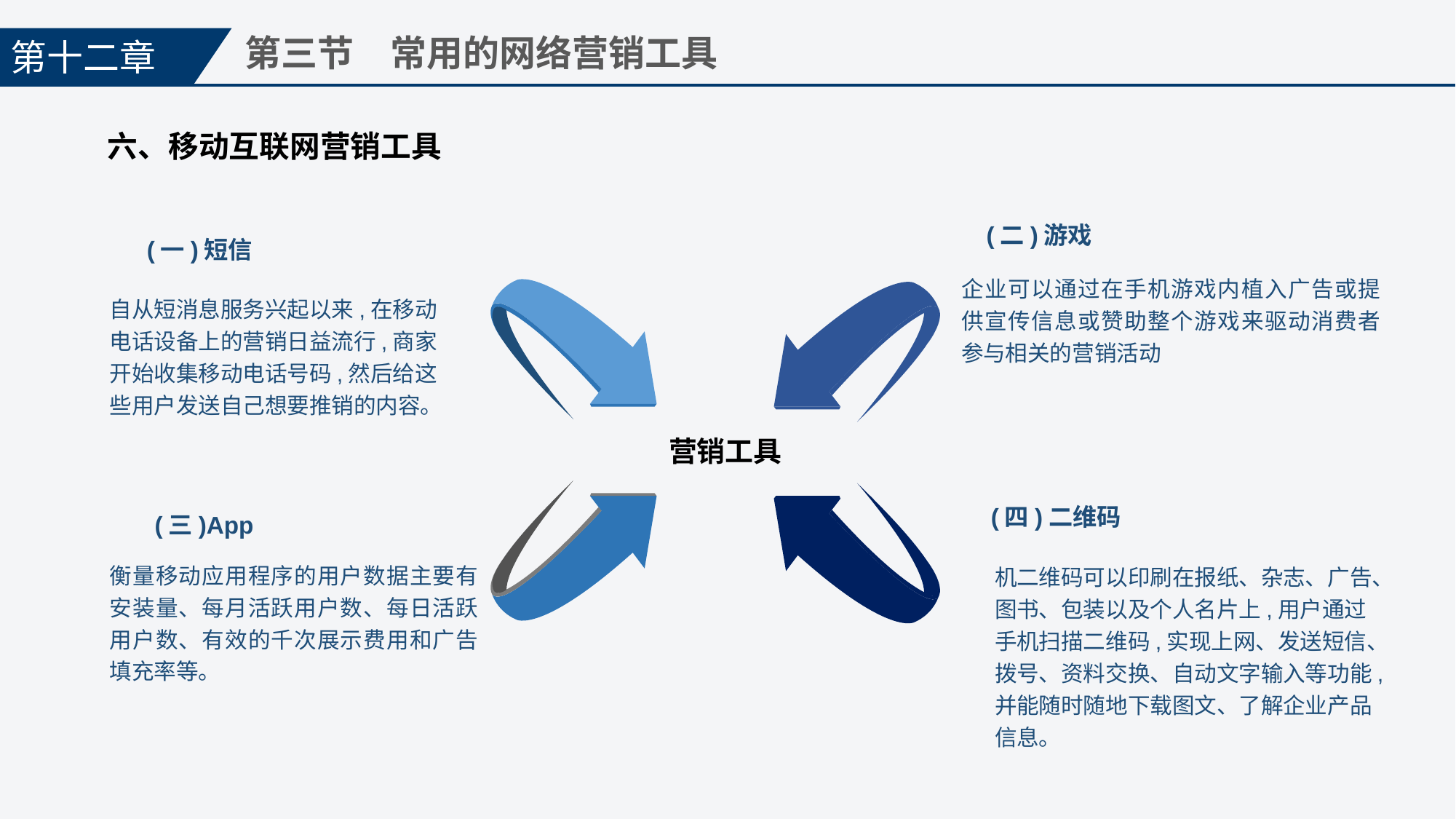

第十二章
第三节　常用的网络营销工具
六、移动互联网营销工具
(二)游戏
企业可以通过在手机游戏内植入广告或提供宣传信息或赞助整个游戏来驱动消费者参与相关的营销活动
(一)短信
自从短消息服务兴起以来,在移动电话设备上的营销日益流行,商家开始收集移动电话号码,然后给这些用户发送自己想要推销的内容。

营销工具

(四)二维码
机二维码可以印刷在报纸、杂志、广告、图书、包装以及个人名片上,用户通过手机扫描二维码,实现上网、发送短信、拨号、资料交换、自动文字输入等功能,并能随时随地下载图文、了解企业产品信息。
(三)App
衡量移动应用程序的用户数据主要有安装量、每月活跃用户数、每日活跃用户数、有效的千次展示费用和广告填充率等。